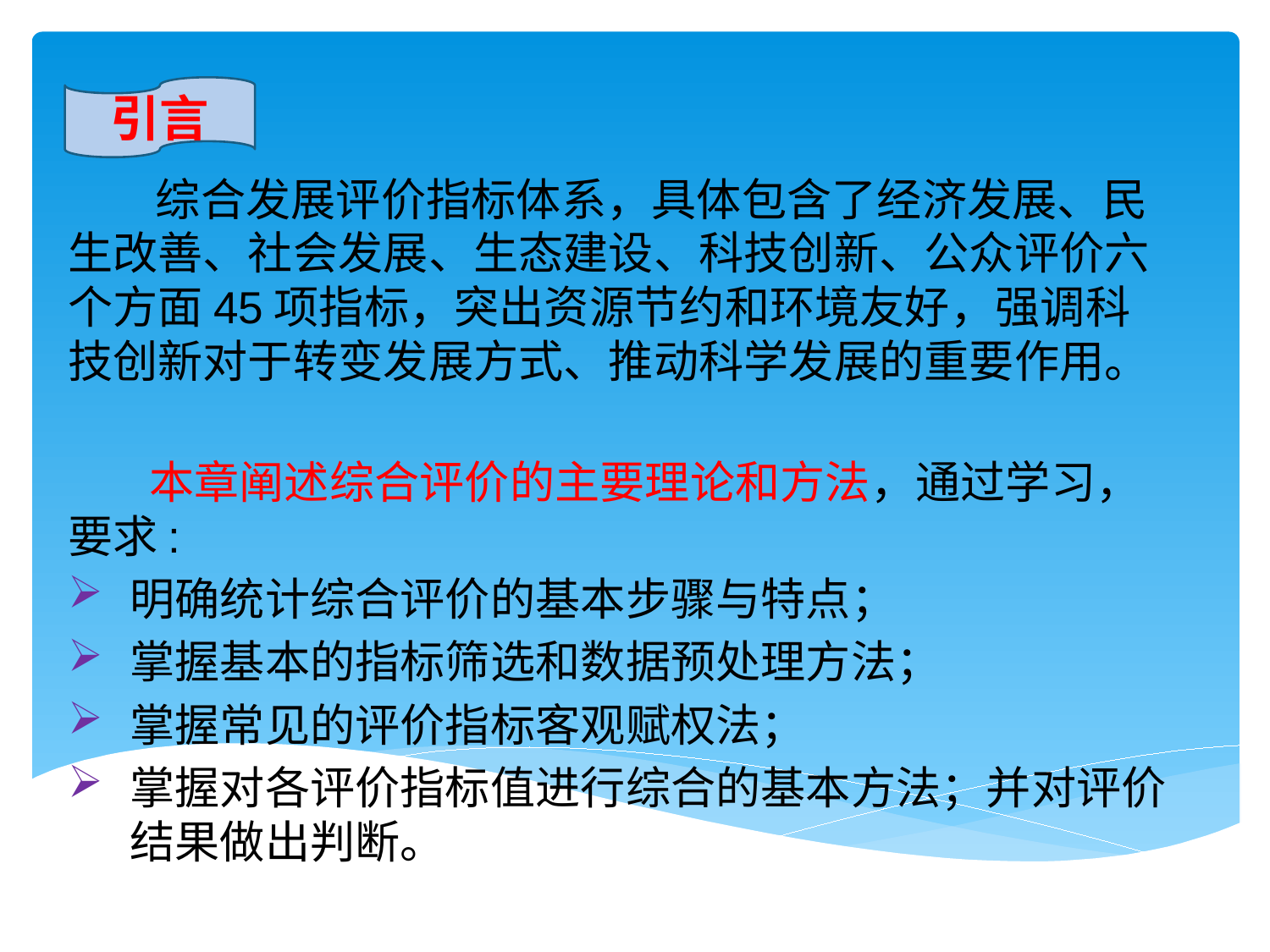

引言
　     综合发展评价指标体系，具体包含了经济发展、民生改善、社会发展、生态建设、科技创新、公众评价六个方面45项指标，突出资源节约和环境友好，强调科技创新对于转变发展方式、推动科学发展的重要作用。

       本章阐述综合评价的主要理论和方法，通过学习，要求:
明确统计综合评价的基本步骤与特点；
掌握基本的指标筛选和数据预处理方法；
掌握常见的评价指标客观赋权法；
掌握对各评价指标值进行综合的基本方法；并对评价结果做出判断。